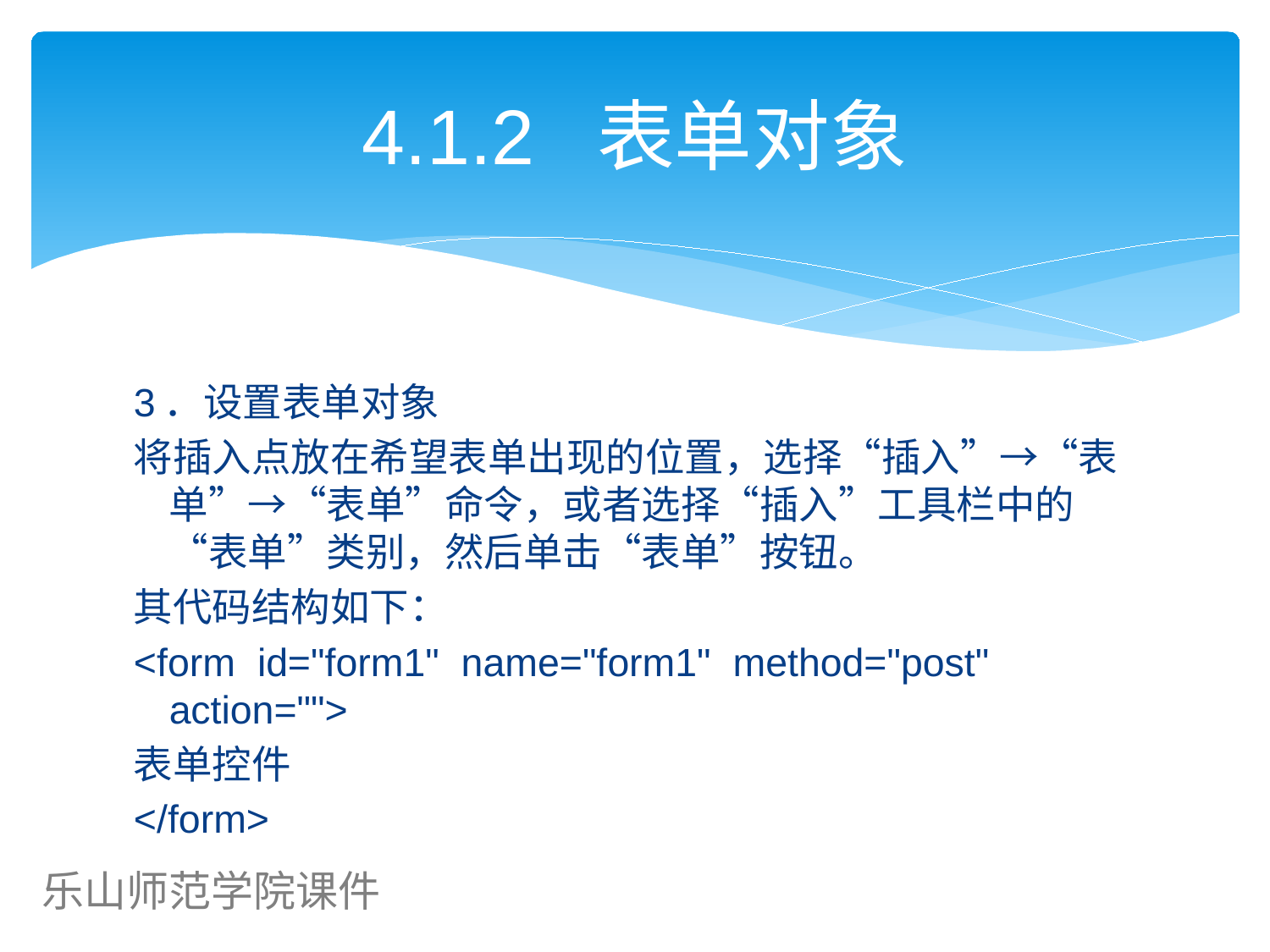

# 4.1.2  表单对象
3．设置表单对象
将插入点放在希望表单出现的位置，选择“插入”→“表单”→“表单”命令，或者选择“插入”工具栏中的“表单”类别，然后单击“表单”按钮。
其代码结构如下：
<form  id="form1"  name="form1"  method="post"  action="">
表单控件
</form>